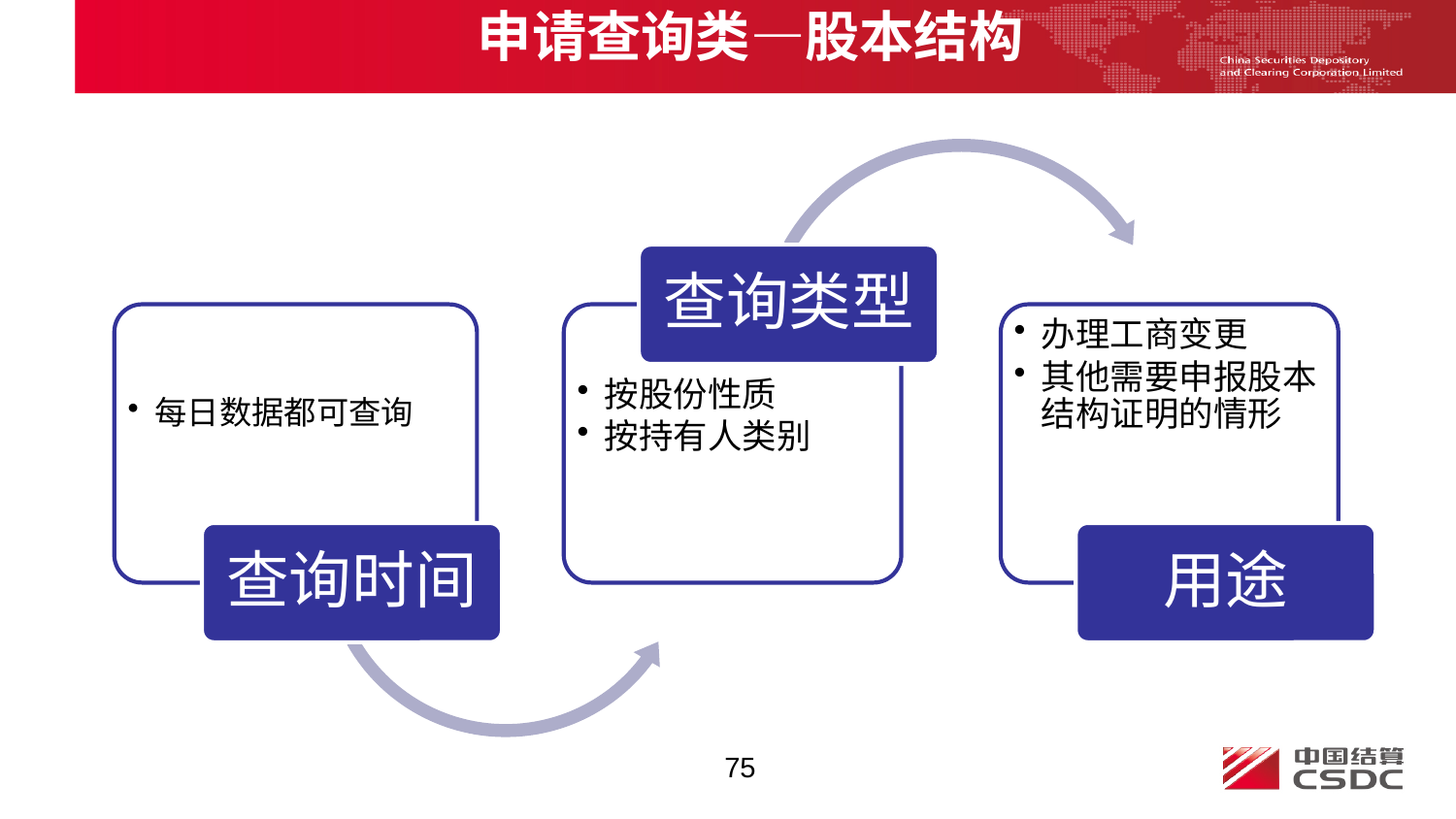

申请查询类—股本结构
每日数据都可查询
查询时间
按股份性质
按持有人类别
查询类型
办理工商变更
其他需要申报股本结构证明的情形
用途
75